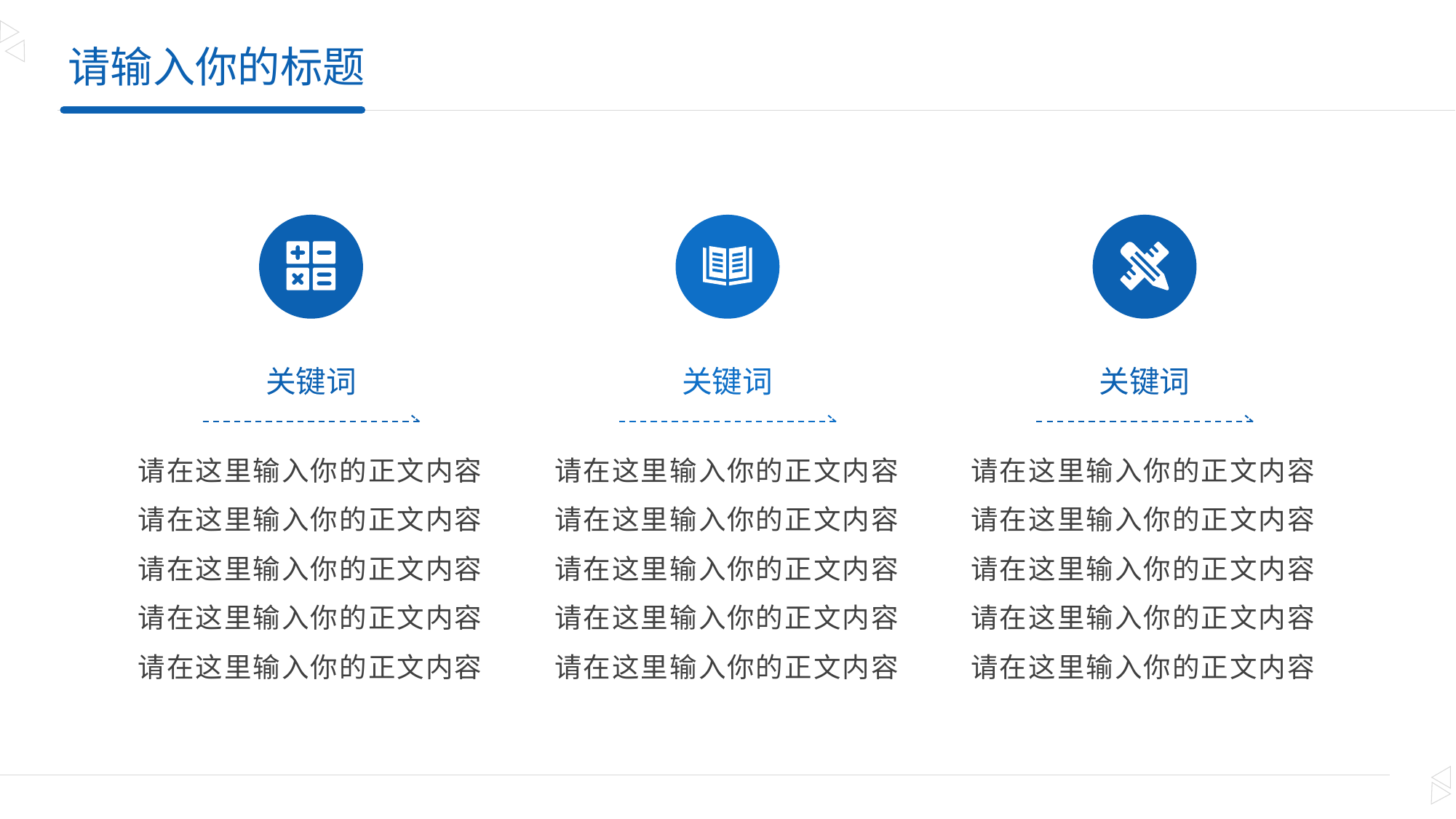

# 请输入你的标题

关键词
关键词
关键词
请在这里输入你的正文内容
请在这里输入你的正文内容
请在这里输入你的正文内容
请在这里输入你的正文内容
请在这里输入你的正文内容
请在这里输入你的正文内容
请在这里输入你的正文内容
请在这里输入你的正文内容
请在这里输入你的正文内容
请在这里输入你的正文内容
请在这里输入你的正文内容
请在这里输入你的正文内容
请在这里输入你的正文内容
请在这里输入你的正文内容
请在这里输入你的正文内容